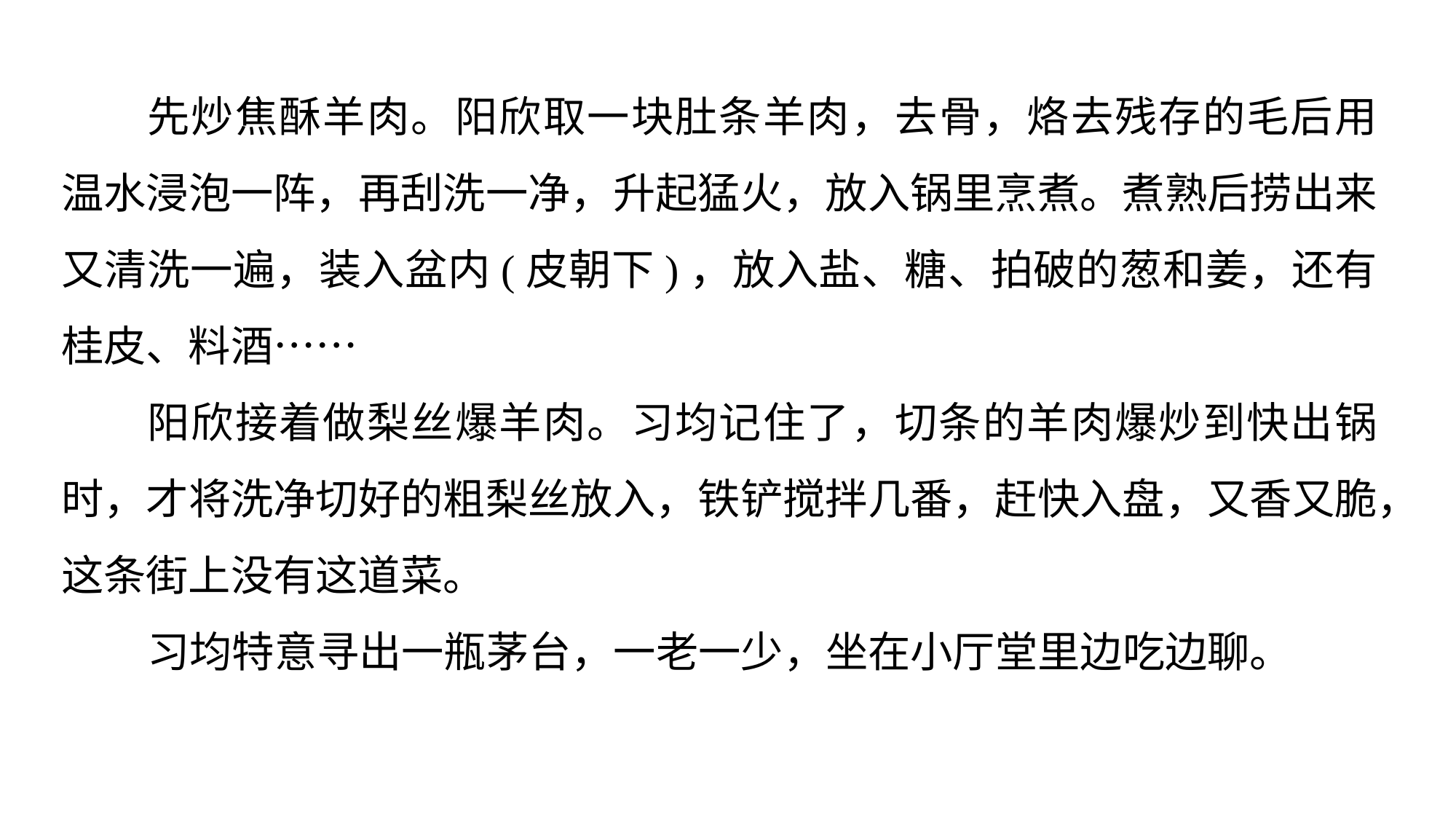

先炒焦酥羊肉。阳欣取一块肚条羊肉，去骨，烙去残存的毛后用温水浸泡一阵，再刮洗一净，升起猛火，放入锅里烹煮。煮熟后捞出来又清洗一遍，装入盆内(皮朝下)，放入盐、糖、拍破的葱和姜，还有桂皮、料酒……
阳欣接着做梨丝爆羊肉。习均记住了，切条的羊肉爆炒到快出锅时，才将洗净切好的粗梨丝放入，铁铲搅拌几番，赶快入盘，又香又脆，这条街上没有这道菜。
习均特意寻出一瓶茅台，一老一少，坐在小厅堂里边吃边聊。